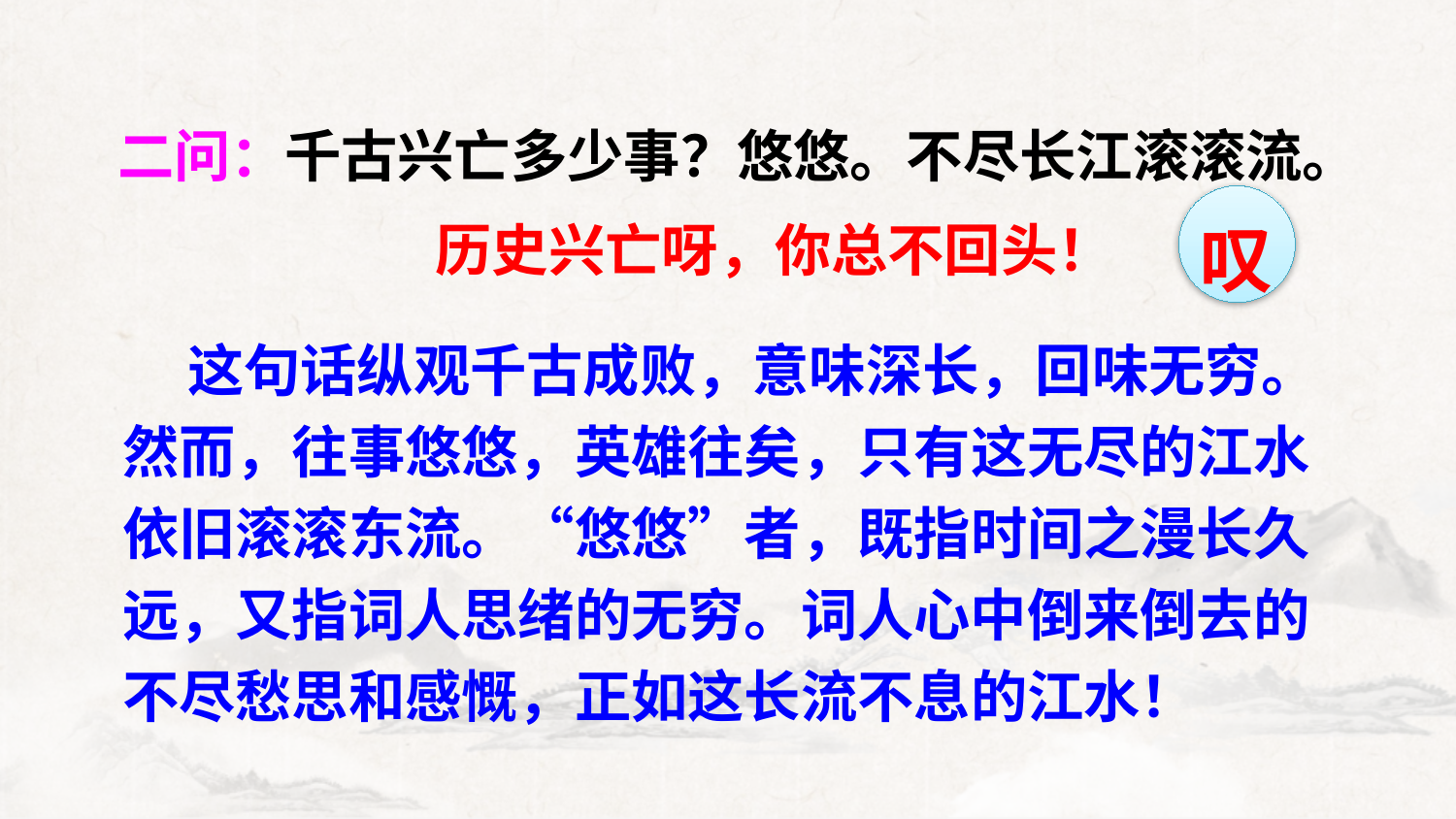

千古兴亡多少事？悠悠。不尽长江滚滚流。
二问：
叹

历史兴亡呀，你总不回头！
    这句话纵观千古成败，意味深长，回味无穷。然而，往事悠悠，英雄往矣，只有这无尽的江水依旧滚滚东流。“悠悠”者，既指时间之漫长久远，又指词人思绪的无穷。词人心中倒来倒去的不尽愁思和感慨，正如这长流不息的江水！